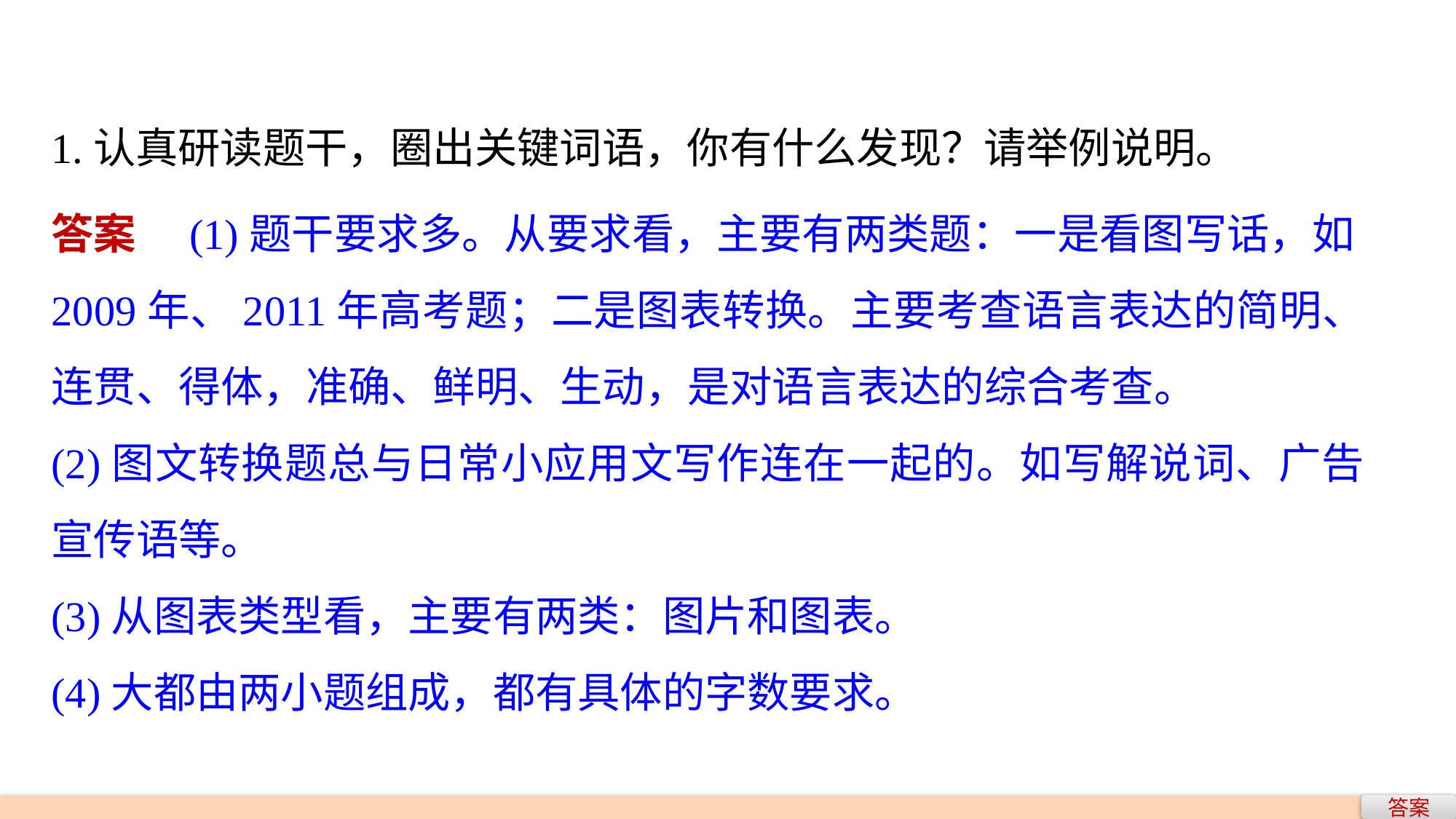

1.认真研读题干，圈出关键词语，你有什么发现？请举例说明。
答案　(1)题干要求多。从要求看，主要有两类题：一是看图写话，如2009年、2011年高考题；二是图表转换。主要考查语言表达的简明、连贯、得体，准确、鲜明、生动，是对语言表达的综合考查。
(2)图文转换题总与日常小应用文写作连在一起的。如写解说词、广告宣传语等。
(3)从图表类型看，主要有两类：图片和图表。
(4)大都由两小题组成，都有具体的字数要求。
答案